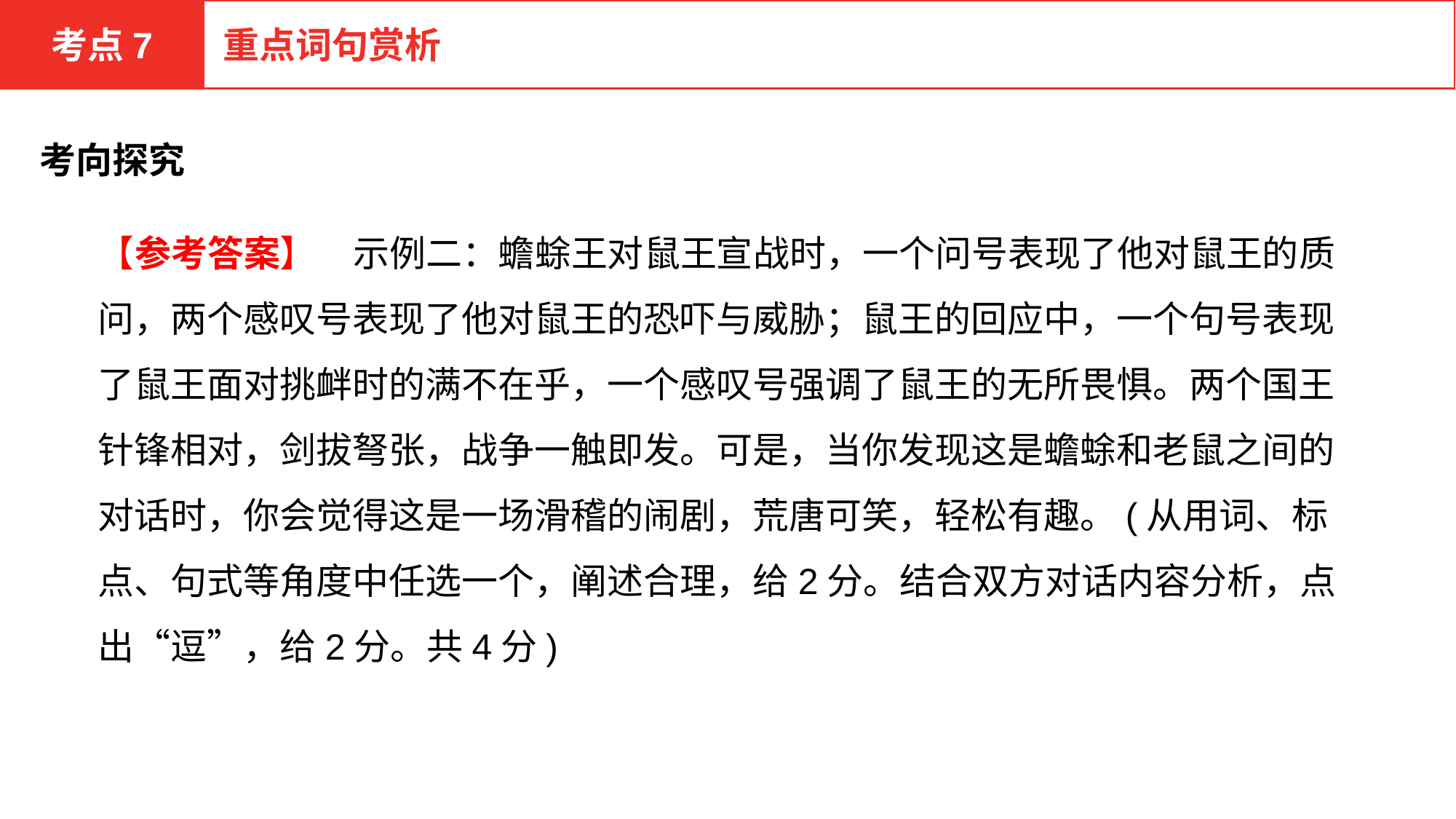

考点7
重点词句赏析
考向探究

【参考答案】　示例二：蟾蜍王对鼠王宣战时，一个问号表现了他对鼠王的质问，两个感叹号表现了他对鼠王的恐吓与威胁；鼠王的回应中，一个句号表现了鼠王面对挑衅时的满不在乎，一个感叹号强调了鼠王的无所畏惧。两个国王针锋相对，剑拔弩张，战争一触即发。可是，当你发现这是蟾蜍和老鼠之间的对话时，你会觉得这是一场滑稽的闹剧，荒唐可笑，轻松有趣。(从用词、标点、句式等角度中任选一个，阐述合理，给2分。结合双方对话内容分析，点出“逗”，给2分。共4分)